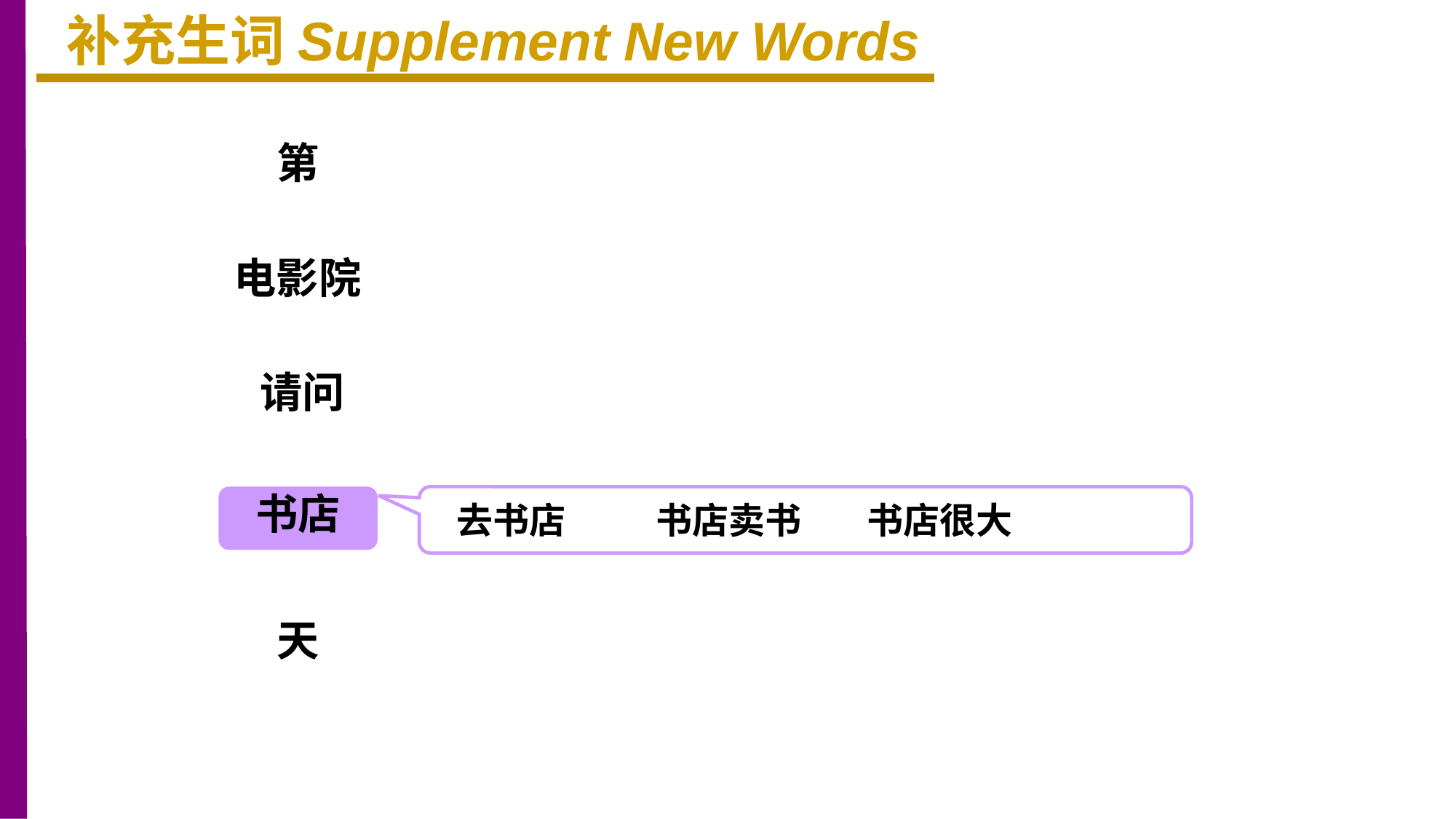

补充生词Supplement New Words
第
电影院
请问
书店

去书店           书店卖书        书店很大
天